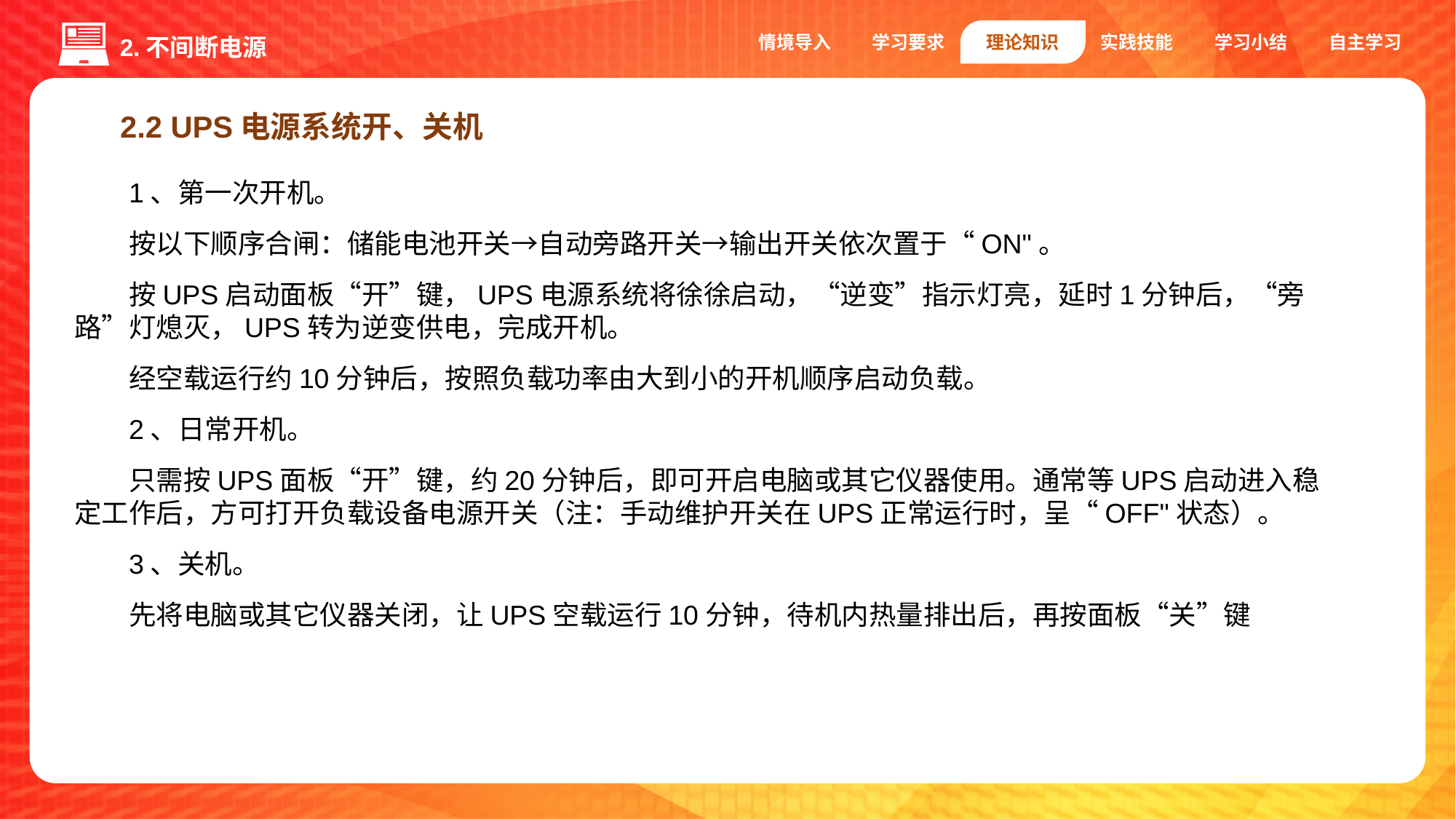

情境导入
学习要求
理论知识
实践技能
学习小结
自主学习

2.不间断电源
2.2 UPS电源系统开、关机
1、第一次开机。
按以下顺序合闸：储能电池开关→自动旁路开关→输出开关依次置于“ON"。
按UPS启动面板“开”键，UPS电源系统将徐徐启动，“逆变”指示灯亮，延时1分钟后，“旁路”灯熄灭，UPS转为逆变供电，完成开机。
经空载运行约10分钟后，按照负载功率由大到小的开机顺序启动负载。
2、日常开机。
只需按UPS面板“开”键，约20分钟后，即可开启电脑或其它仪器使用。通常等UPS启动进入稳定工作后，方可打开负载设备电源开关（注：手动维护开关在UPS正常运行时，呈“OFF"状态）。
3、关机。
先将电脑或其它仪器关闭，让UPS空载运行10分钟，待机内热量排出后，再按面板“关”键